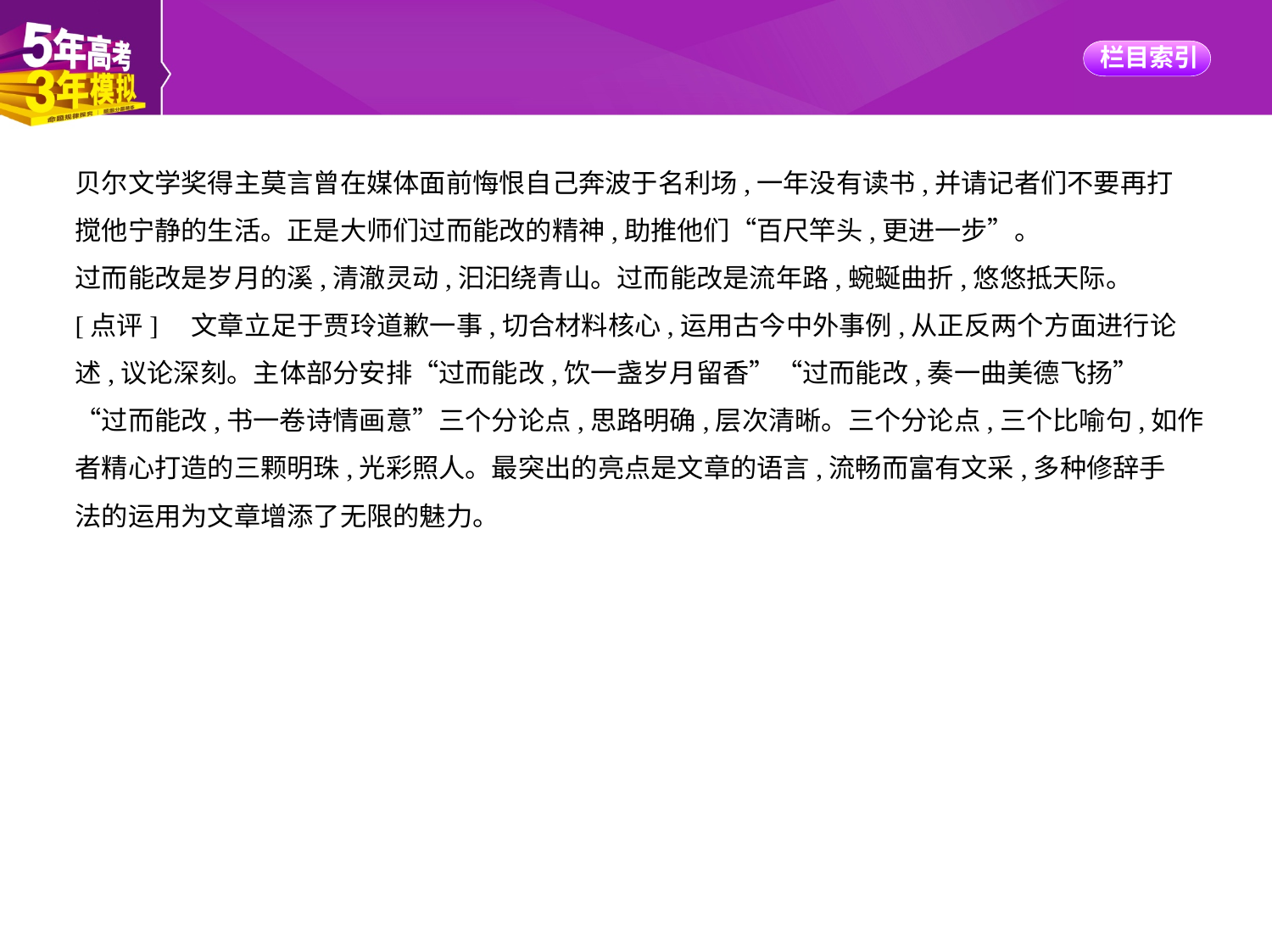

贝尔文学奖得主莫言曾在媒体面前悔恨自己奔波于名利场,一年没有读书,并请记者们不要再打
搅他宁静的生活。正是大师们过而能改的精神,助推他们“百尺竿头,更进一步”。
过而能改是岁月的溪,清澈灵动,汩汩绕青山。过而能改是流年路,蜿蜒曲折,悠悠抵天际。
[点评]　文章立足于贾玲道歉一事,切合材料核心,运用古今中外事例,从正反两个方面进行论
述,议论深刻。主体部分安排“过而能改,饮一盏岁月留香”“过而能改,奏一曲美德飞扬”
“过而能改,书一卷诗情画意”三个分论点,思路明确,层次清晰。三个分论点,三个比喻句,如作
者精心打造的三颗明珠,光彩照人。最突出的亮点是文章的语言,流畅而富有文采,多种修辞手
法的运用为文章增添了无限的魅力。